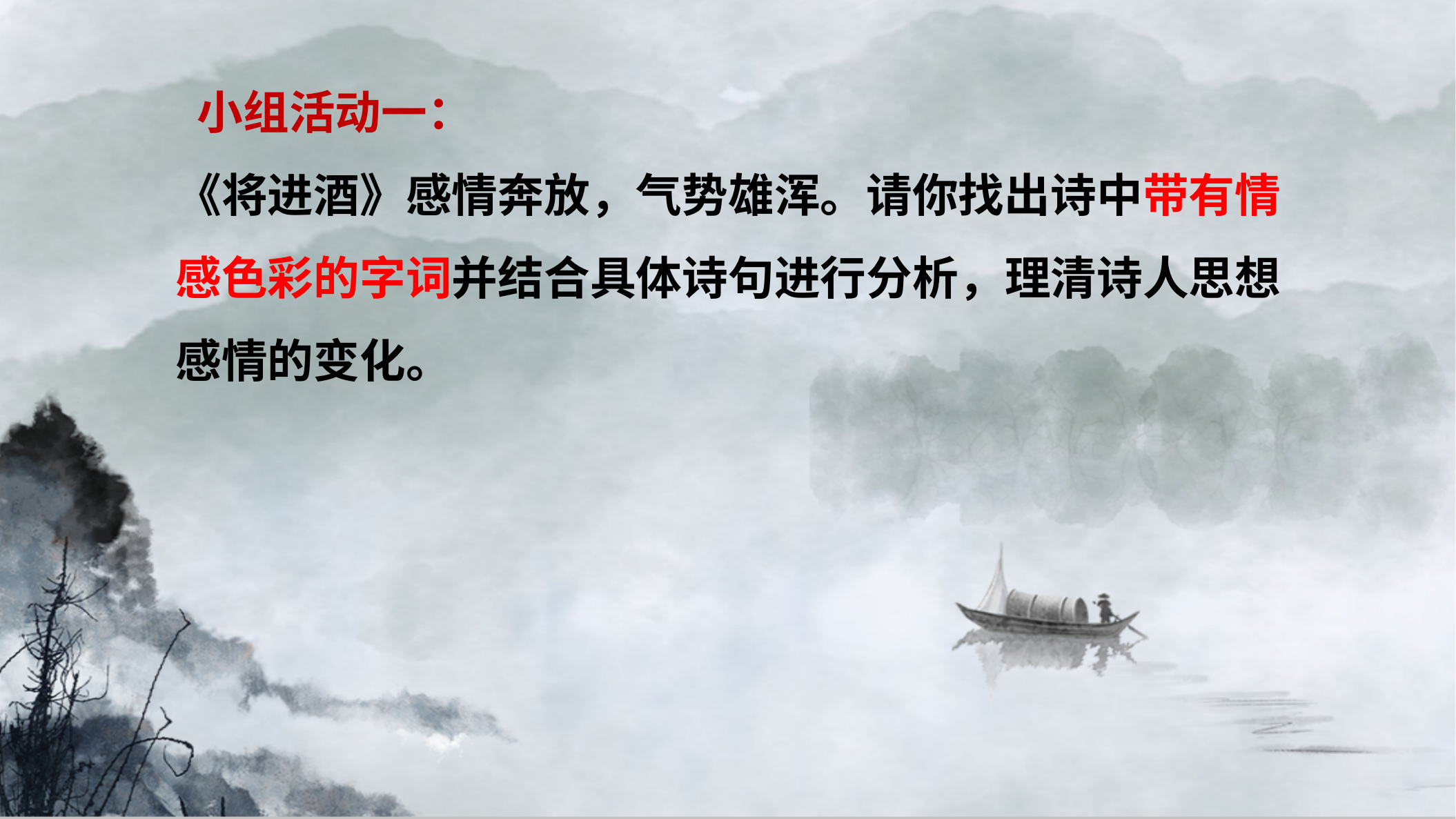

小组活动一：
《将进酒》感情奔放，气势雄浑。请你找出诗中带有情感色彩的字词并结合具体诗句进行分析，理清诗人思想感情的变化。